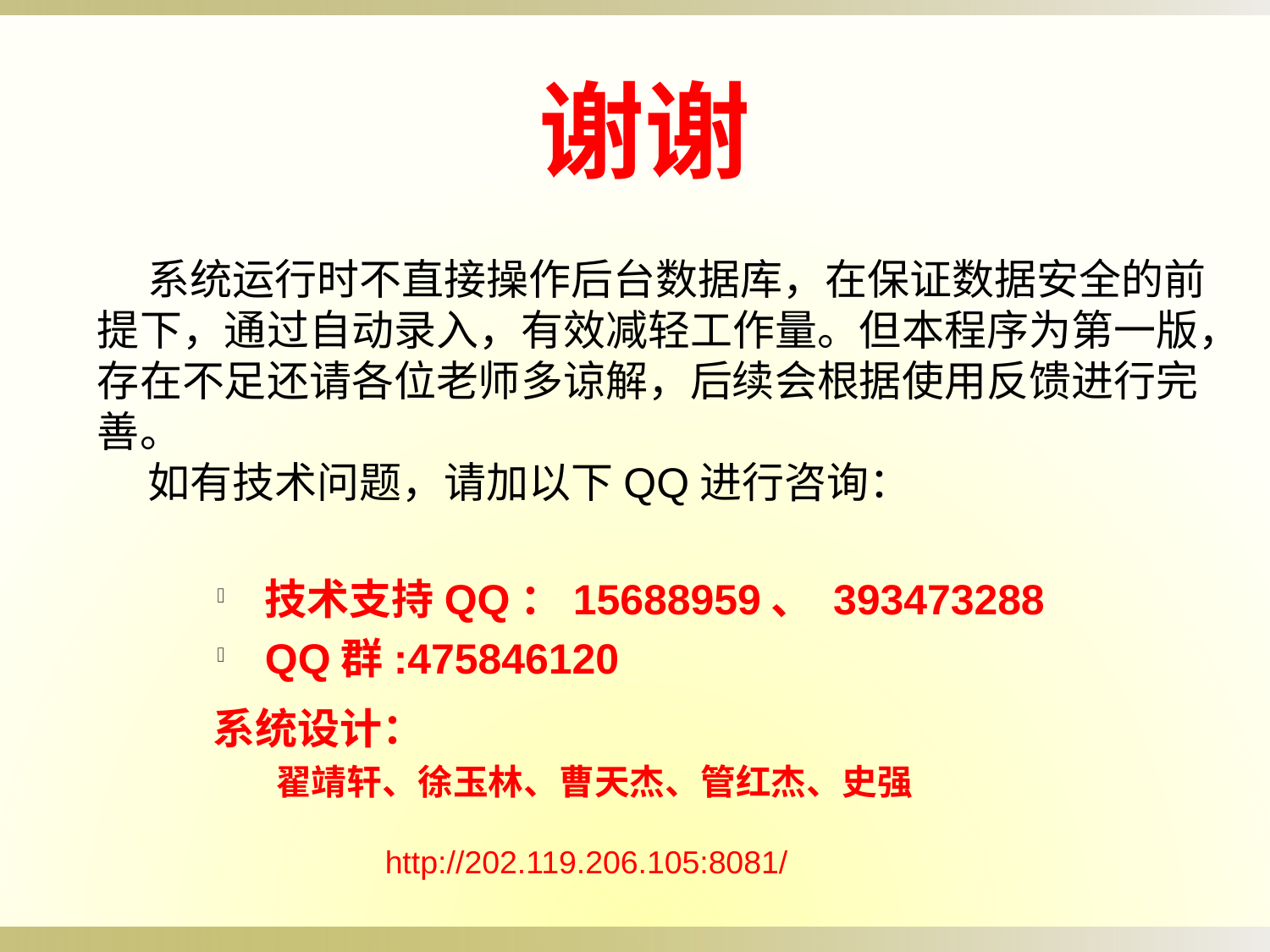

谢谢
系统运行时不直接操作后台数据库，在保证数据安全的前提下，通过自动录入，有效减轻工作量。但本程序为第一版，存在不足还请各位老师多谅解，后续会根据使用反馈进行完善。
如有技术问题，请加以下QQ进行咨询：

技术支持QQ：15688959、 393473288
QQ群:475846120
系统设计：
翟靖轩、徐玉林、曹天杰、管红杰、史强
http://202.119.206.105:8081/